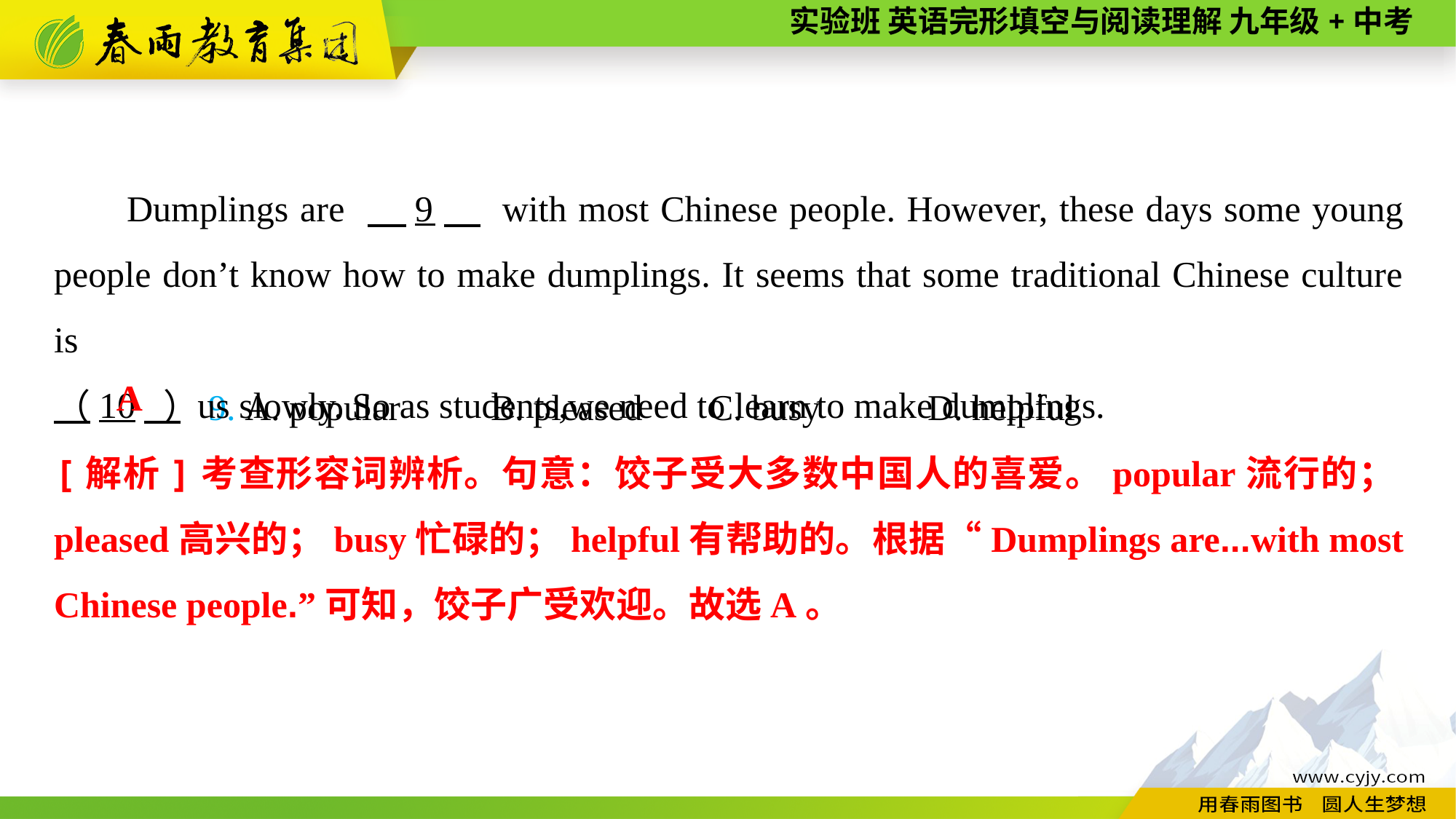

Dumplings are 　9　 with most Chinese people. However, these days some young people don’t know how to make dumplings. It seems that some traditional Chinese culture is
　10　 us slowly. So as students,we need to learn to make dumplings.
（　　）9. A. popular	B. pleased	C. busy	D. helpful
A
[解析]考查形容词辨析。句意：饺子受大多数中国人的喜爱。popular流行的；pleased高兴的；busy忙碌的；helpful有帮助的。根据“Dumplings are...with most Chinese people.”可知，饺子广受欢迎。故选A。